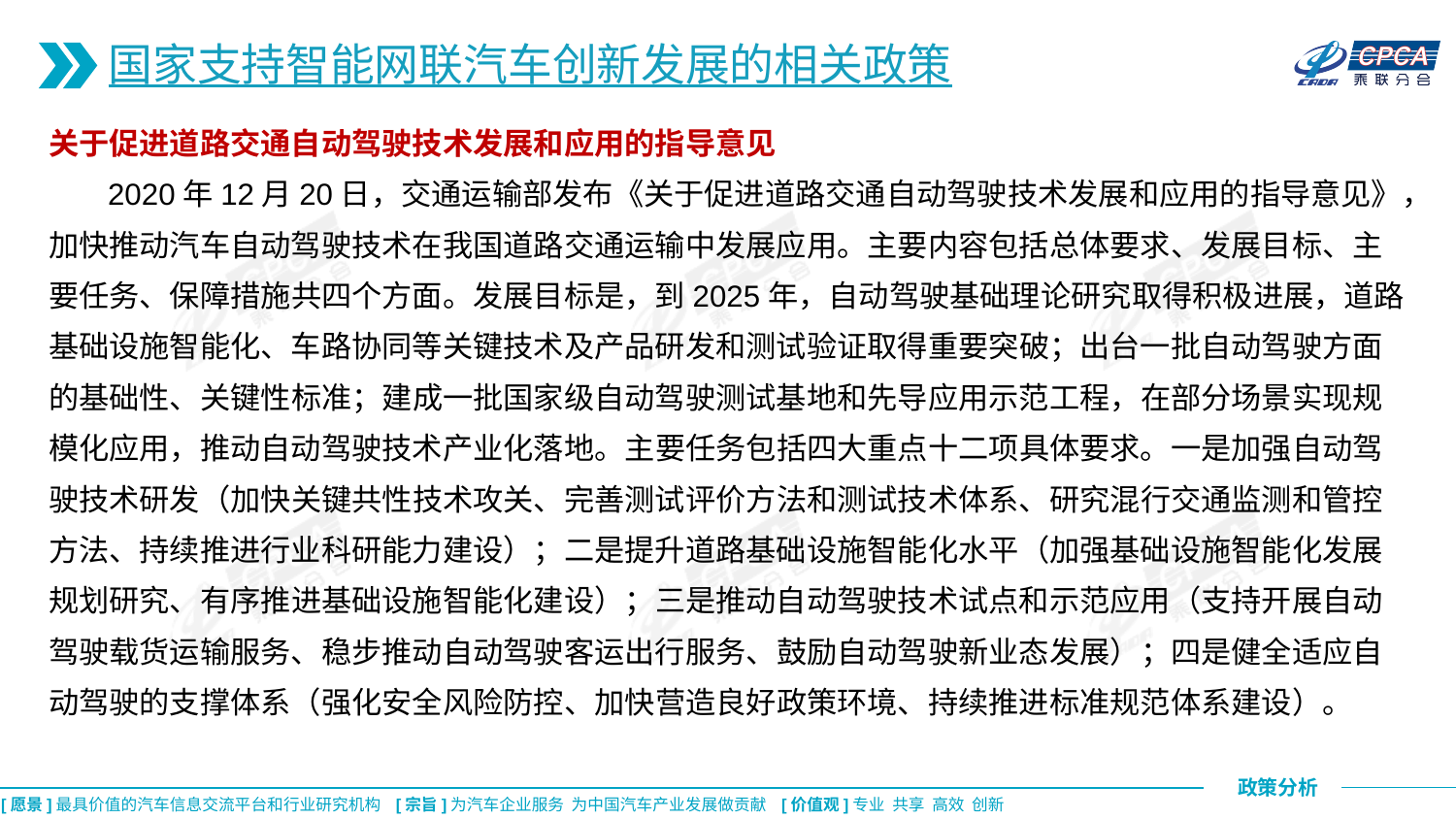

国家支持智能网联汽车创新发展的相关政策
关于促进道路交通自动驾驶技术发展和应用的指导意见
       2020年12月20日，交通运输部发布《关于促进道路交通自动驾驶技术发展和应用的指导意见》，加快推动汽车自动驾驶技术在我国道路交通运输中发展应用。主要内容包括总体要求、发展目标、主要任务、保障措施共四个方面。发展目标是，到2025年，自动驾驶基础理论研究取得积极进展，道路基础设施智能化、车路协同等关键技术及产品研发和测试验证取得重要突破；出台一批自动驾驶方面的基础性、关键性标准；建成一批国家级自动驾驶测试基地和先导应用示范工程，在部分场景实现规模化应用，推动自动驾驶技术产业化落地。主要任务包括四大重点十二项具体要求。一是加强自动驾驶技术研发（加快关键共性技术攻关、完善测试评价方法和测试技术体系、研究混行交通监测和管控方法、持续推进行业科研能力建设）；二是提升道路基础设施智能化水平（加强基础设施智能化发展规划研究、有序推进基础设施智能化建设）；三是推动自动驾驶技术试点和示范应用（支持开展自动驾驶载货运输服务、稳步推动自动驾驶客运出行服务、鼓励自动驾驶新业态发展）；四是健全适应自动驾驶的支撑体系（强化安全风险防控、加快营造良好政策环境、持续推进标准规范体系建设）。